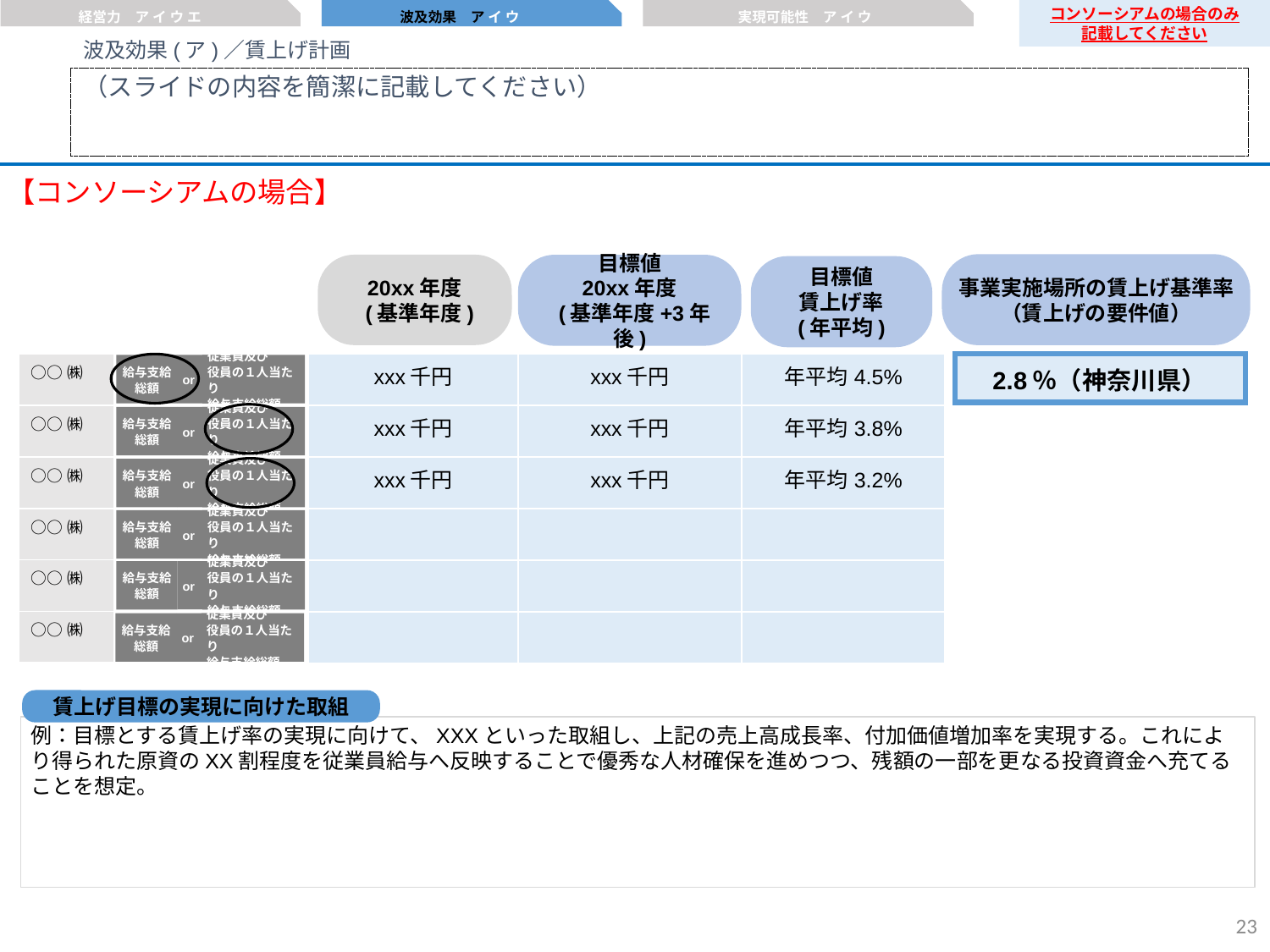

経営力　ア イ ウ エ
波及効果　ア イ ウ
実現可能性　ア イ ウ
コンソーシアムの場合のみ
記載してください
波及効果(ア)／賃上げ計画
（スライドの内容を簡潔に記載してください）
【コンソーシアムの場合】
事業実施場所の賃上げ基準率
（賃上げの要件値）
20xx年度
 (基準年度)
目標値
20xx年度
 (基準年度+3年後)
目標値
賃上げ率
(年平均)

| xxx千円 | xxx千円 | 年平均4.5% |
| --- | --- | --- |
| xxx千円 | xxx千円 | 年平均3.8% |
| xxx千円 | xxx千円 | 年平均3.2% |
|  |  |  |
|  |  |  |
|  |  |  |

| ○○㈱ |
| --- |
| ○○㈱ |
| ○○㈱ |
| ○○㈱ |
| ○○㈱ |
| ○○㈱ |

| 2.8％（神奈川県） |
| --- |
従業員及び
役員の１人当たり
給与支給総額
or
給与支給
総額

従業員及び
役員の１人当たり
給与支給総額
or
給与支給
総額

従業員及び
役員の１人当たり
給与支給総額
or
給与支給
総額

従業員及び
役員の１人当たり
給与支給総額
or
給与支給
総額
従業員及び
役員の１人当たり
給与支給総額
or
給与支給
総額
従業員及び
役員の１人当たり
給与支給総額
or
給与支給
総額
賃上げ目標の実現に向けた取組
例：目標とする賃上げ率の実現に向けて、XXXといった取組し、上記の売上高成長率、付加価値増加率を実現する。これにより得られた原資のXX割程度を従業員給与へ反映することで優秀な人材確保を進めつつ、残額の一部を更なる投資資金へ充てることを想定。
23